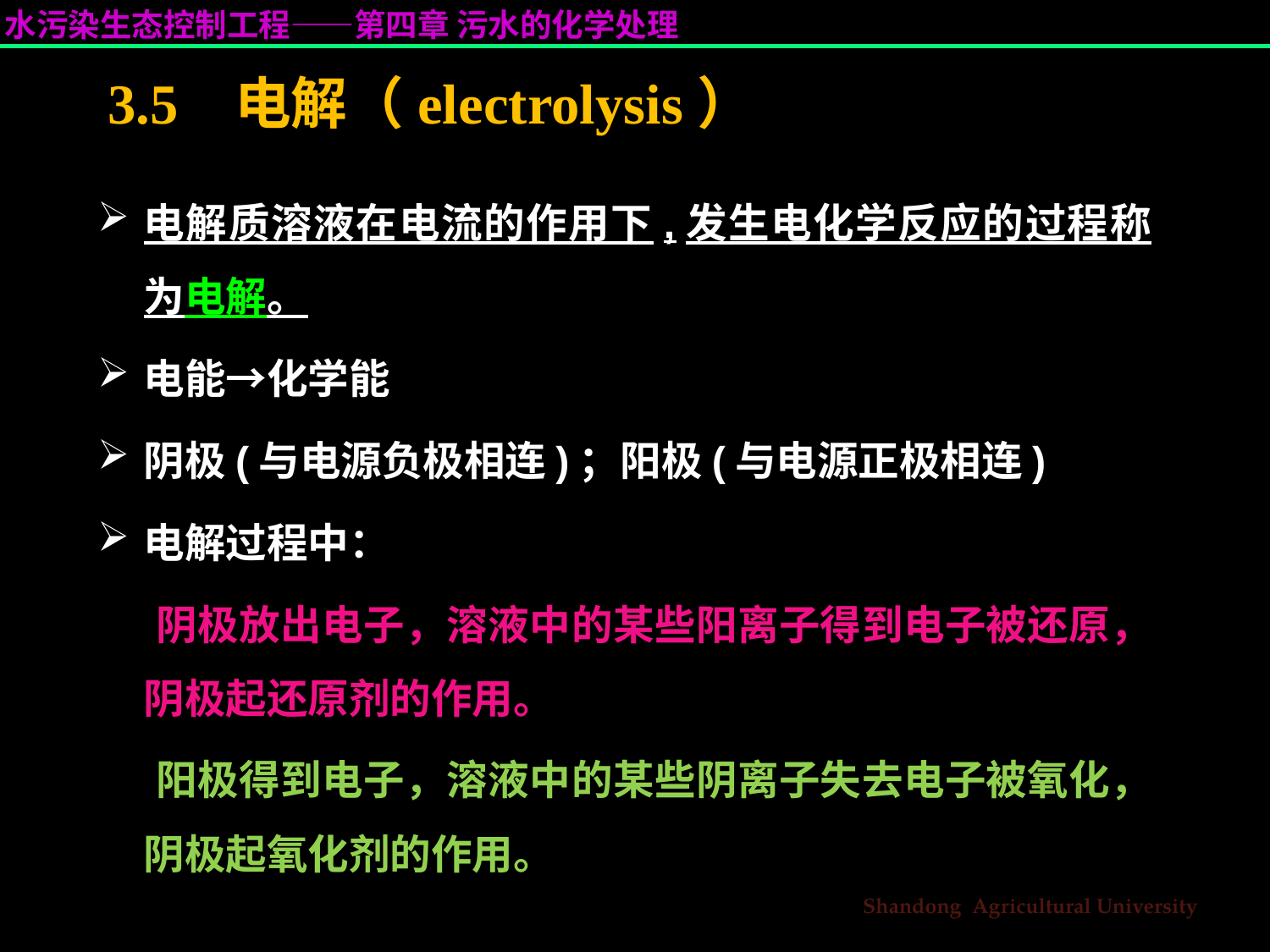

# 3.5   电解（electrolysis）
电解质溶液在电流的作用下,发生电化学反应的过程称为电解。
电能→化学能
阴极(与电源负极相连)；阳极(与电源正极相连)
电解过程中：
     阴极放出电子，溶液中的某些阳离子得到电子被还原，阴极起还原剂的作用。
     阳极得到电子，溶液中的某些阴离子失去电子被氧化，阴极起氧化剂的作用。